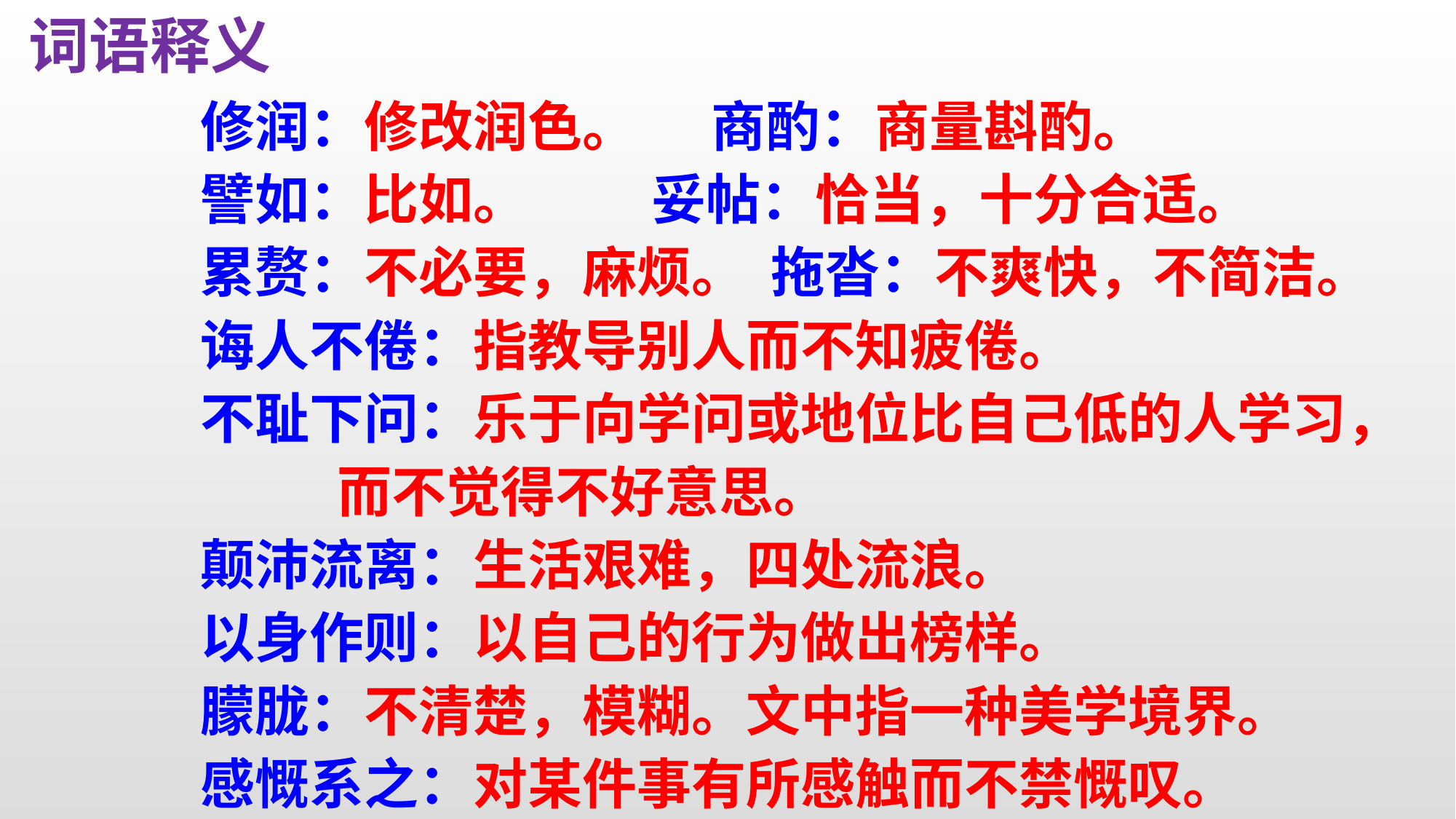

词语释义
修润：修改润色。      商酌：商量斟酌。
譬如：比如。          妥帖：恰当，十分合适。
累赘：不必要，麻烦。  拖沓：不爽快，不简洁。
诲人不倦：指教导别人而不知疲倦。
不耻下问：乐于向学问或地位比自己低的人学习，
          而不觉得不好意思。
颠沛流离：生活艰难，四处流浪。
以身作则：以自己的行为做出榜样。
朦胧：不清楚，模糊。文中指一种美学境界。
感慨系之：对某件事有所感触而不禁慨叹。